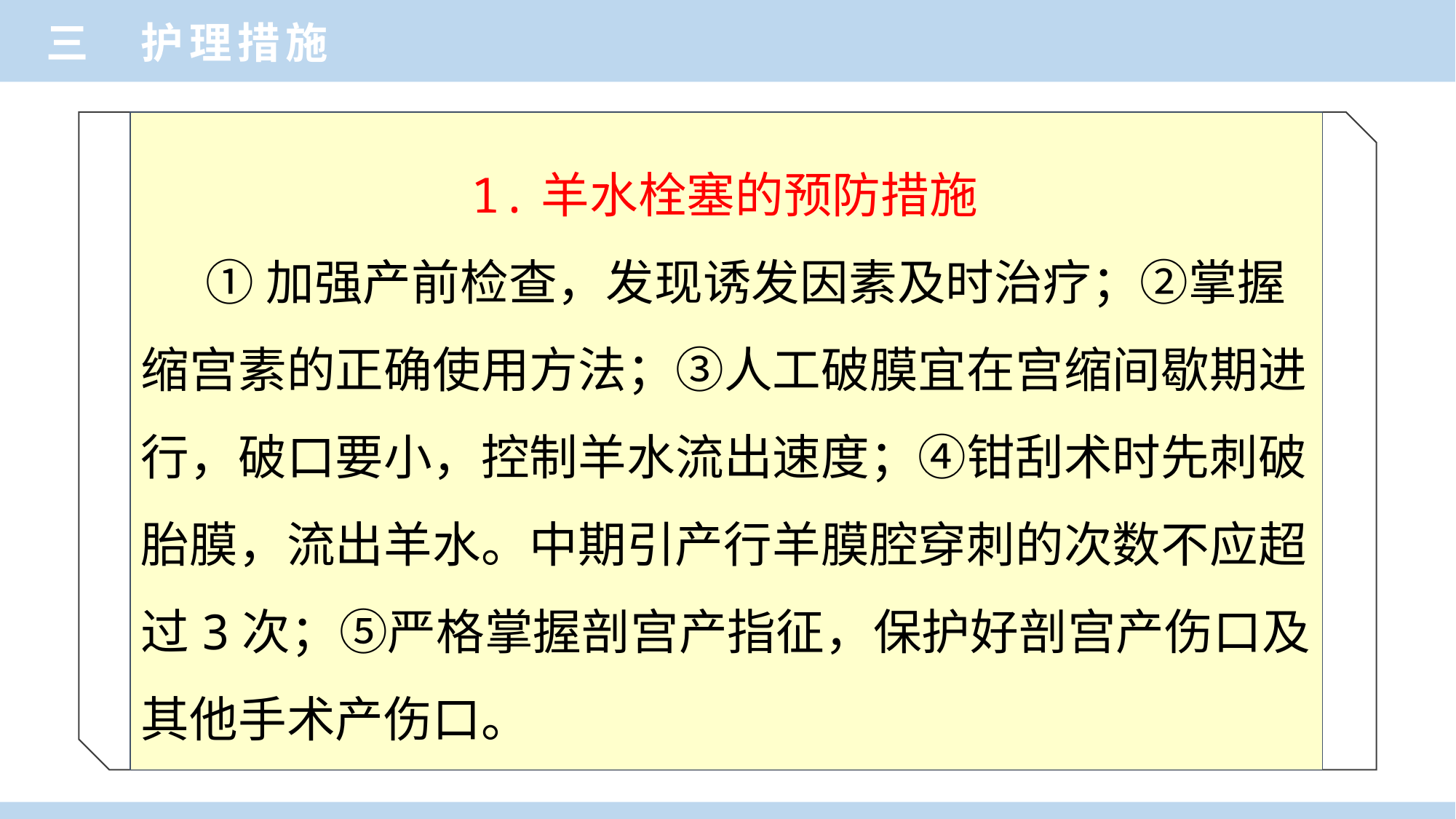

三   护理措施

             1.羊水栓塞的预防措施
   ①加强产前检查，发现诱发因素及时治疗；②掌握缩宫素的正确使用方法；③人工破膜宜在宫缩间歇期进行，破口要小，控制羊水流出速度；④钳刮术时先刺破胎膜，流出羊水。中期引产行羊膜腔穿刺的次数不应超过3次；⑤严格掌握剖宫产指征，保护好剖宫产伤口及其他手术产伤口。